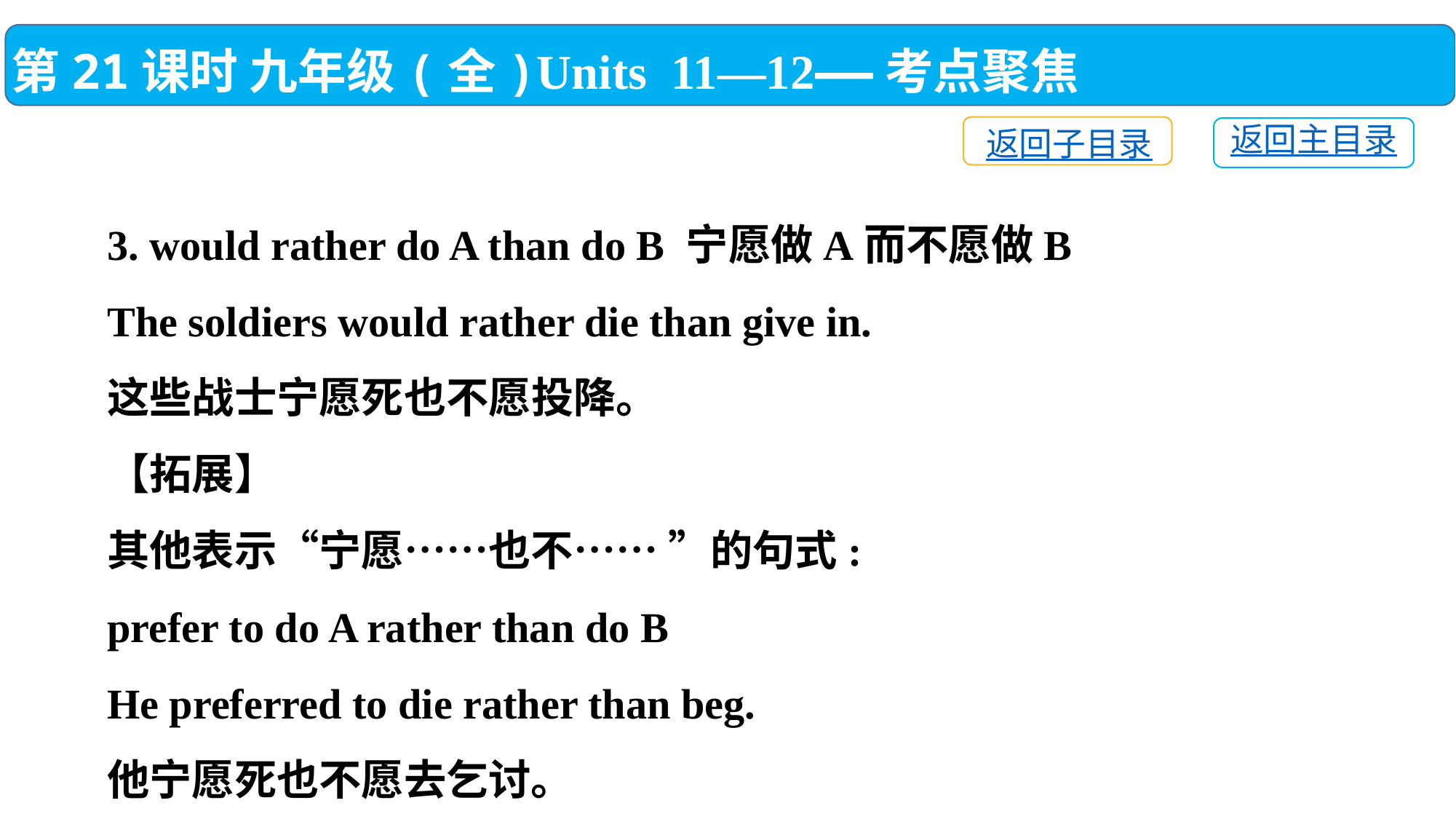

第21课时 九年级(全)Units  11—12——考点聚焦

返回子目录
返回主目录
3. would rather do A than do B 宁愿做A而不愿做B
The soldiers would rather die than give in.
这些战士宁愿死也不愿投降。
【拓展】
其他表示“宁愿……也不…… ”的句式:
prefer to do A rather than do B
He preferred to die rather than beg.
他宁愿死也不愿去乞讨。